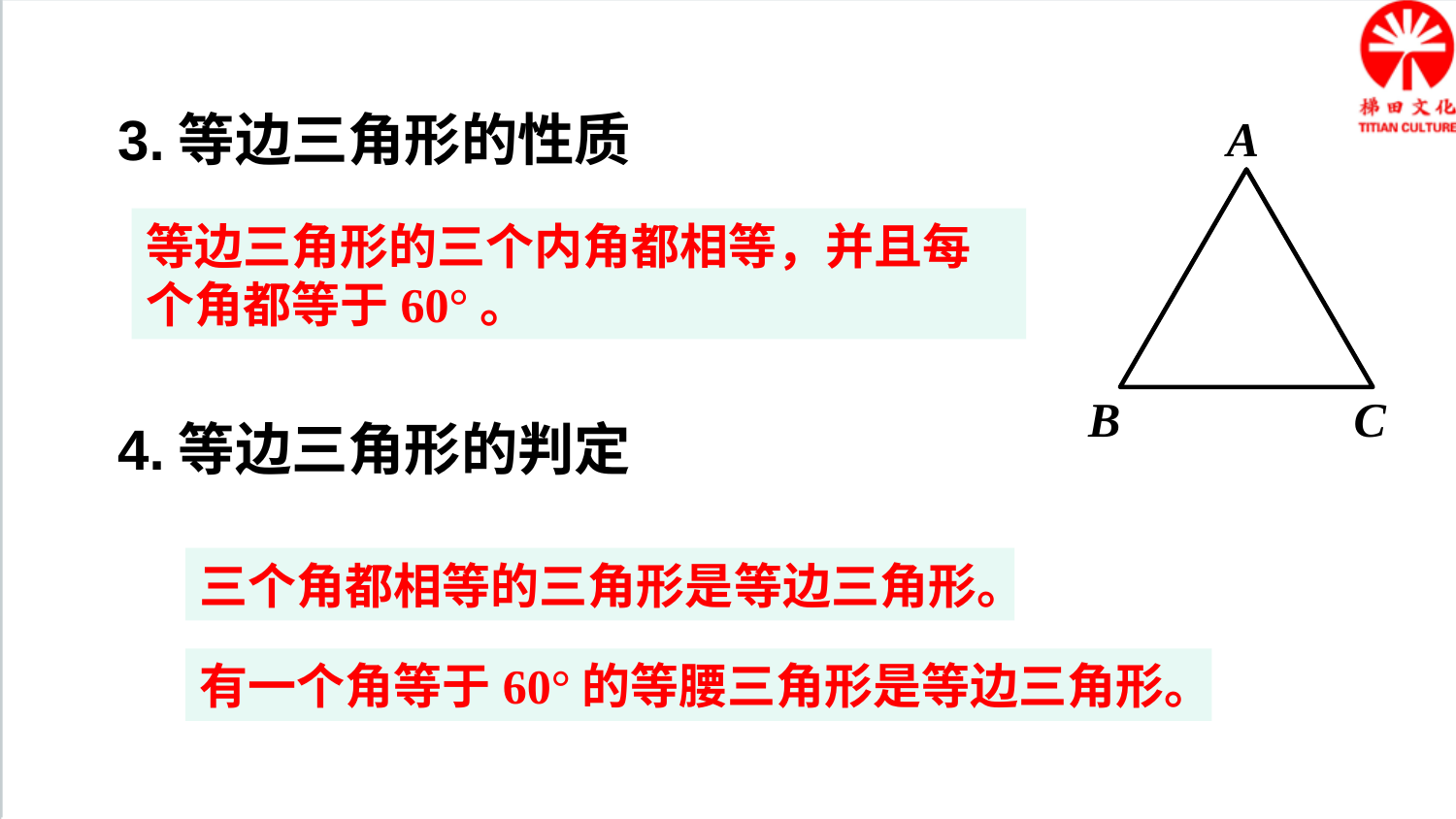

3.等边三角形的性质
A

B
C
等边三角形的三个内角都相等，并且每个角都等于60°。
4.等边三角形的判定
三个角都相等的三角形是等边三角形。
有一个角等于60°的等腰三角形是等边三角形。